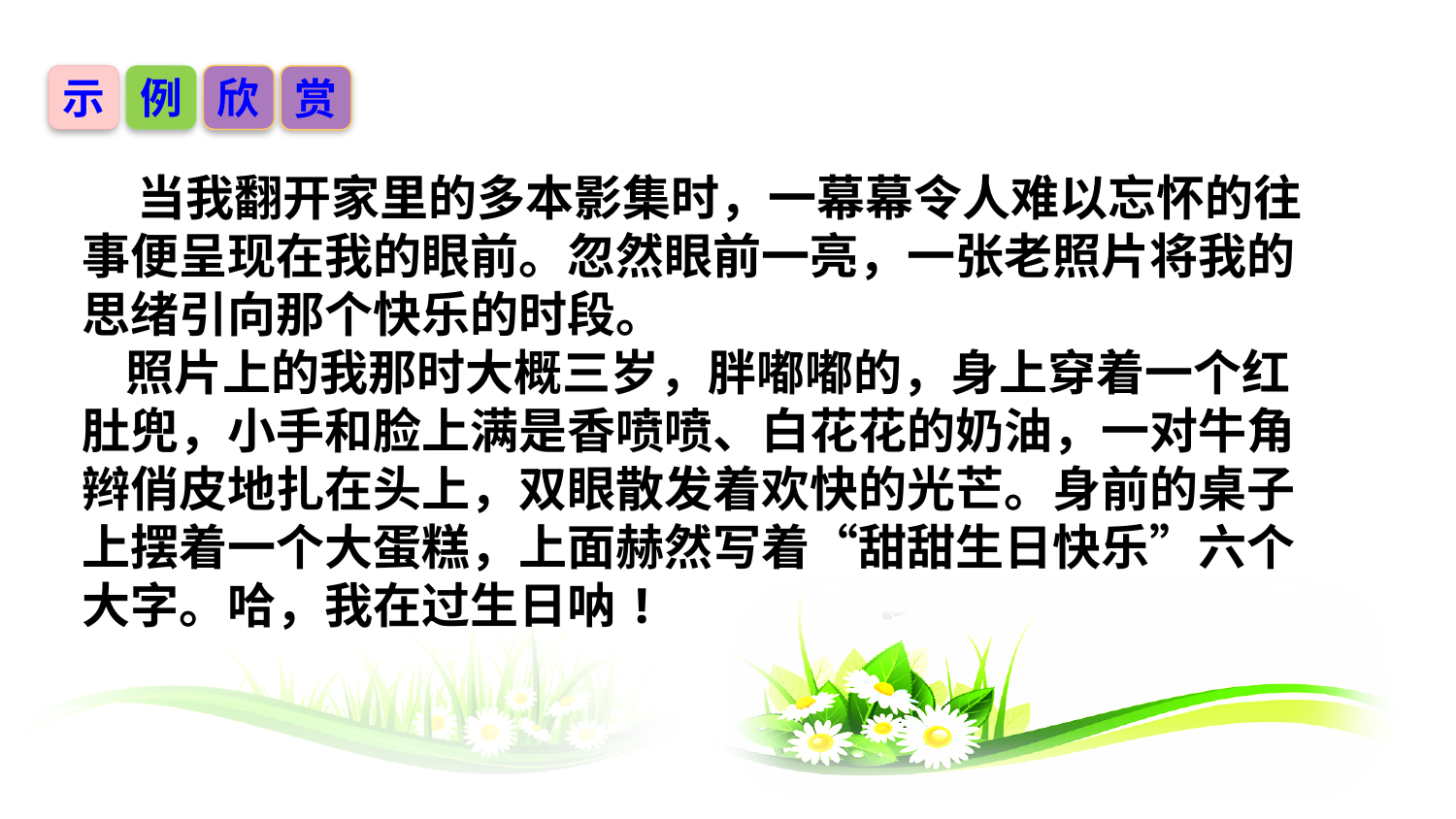

示
例
欣
赏
    当我翻开家里的多本影集时，一幕幕令人难以忘怀的往事便呈现在我的眼前。忽然眼前一亮，一张老照片将我的思绪引向那个快乐的时段。
    照片上的我那时大概三岁，胖嘟嘟的，身上穿着一个红肚兜，小手和脸上满是香喷喷、白花花的奶油，一对牛角辫俏皮地扎在头上，双眼散发着欢快的光芒。身前的桌子上摆着一个大蛋糕，上面赫然写着“甜甜生日快乐”六个大字。哈，我在过生日呐!